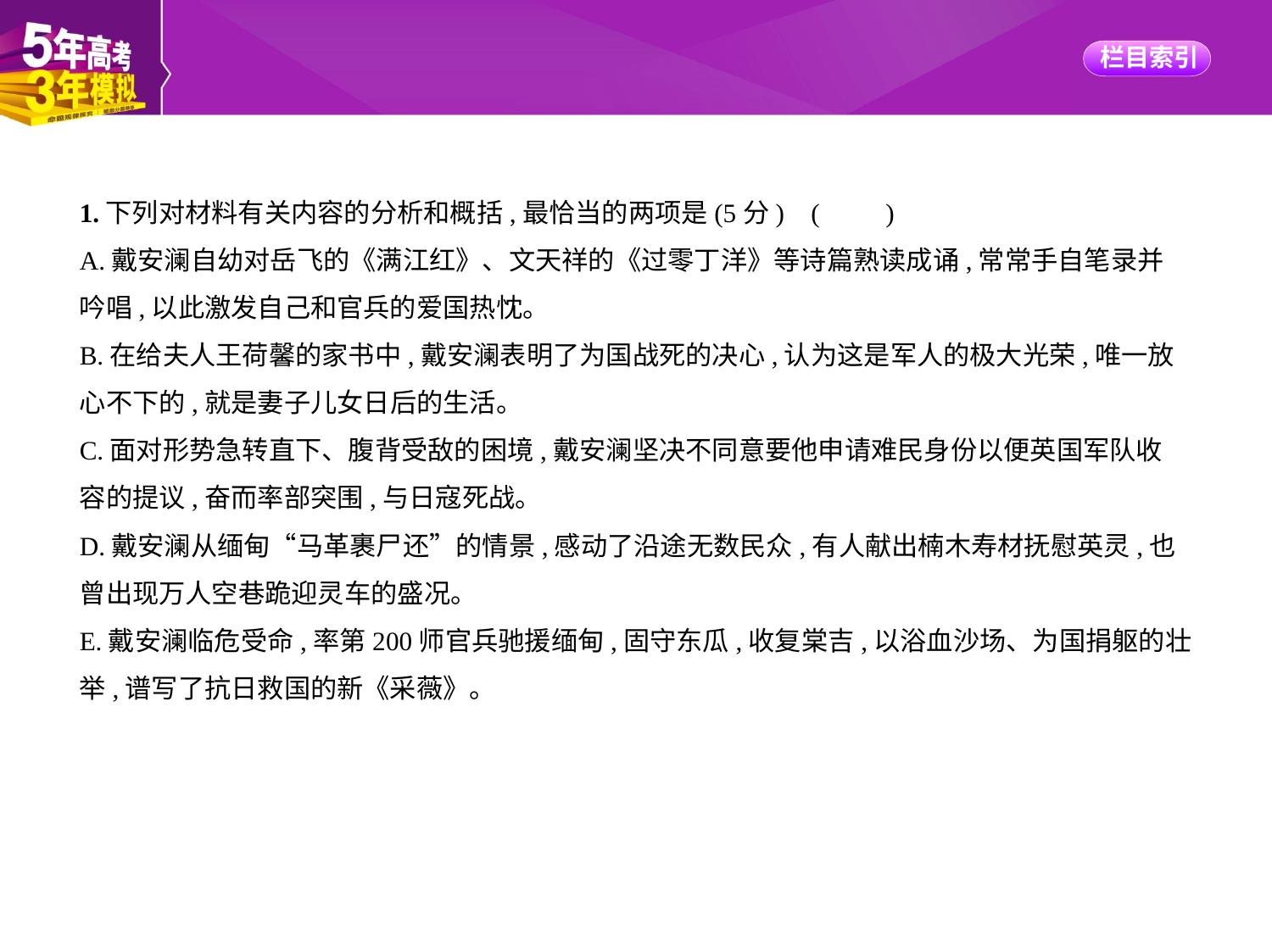

1.下列对材料有关内容的分析和概括,最恰当的两项是(5分) (　　)
A.戴安澜自幼对岳飞的《满江红》、文天祥的《过零丁洋》等诗篇熟读成诵,常常手自笔录并
吟唱,以此激发自己和官兵的爱国热忱。
B.在给夫人王荷馨的家书中,戴安澜表明了为国战死的决心,认为这是军人的极大光荣,唯一放
心不下的,就是妻子儿女日后的生活。
C.面对形势急转直下、腹背受敌的困境,戴安澜坚决不同意要他申请难民身份以便英国军队收
容的提议,奋而率部突围,与日寇死战。
D.戴安澜从缅甸“马革裹尸还”的情景,感动了沿途无数民众,有人献出楠木寿材抚慰英灵,也
曾出现万人空巷跪迎灵车的盛况。
E.戴安澜临危受命,率第200师官兵驰援缅甸,固守东瓜,收复棠吉,以浴血沙场、为国捐躯的壮
举,谱写了抗日救国的新《采薇》。